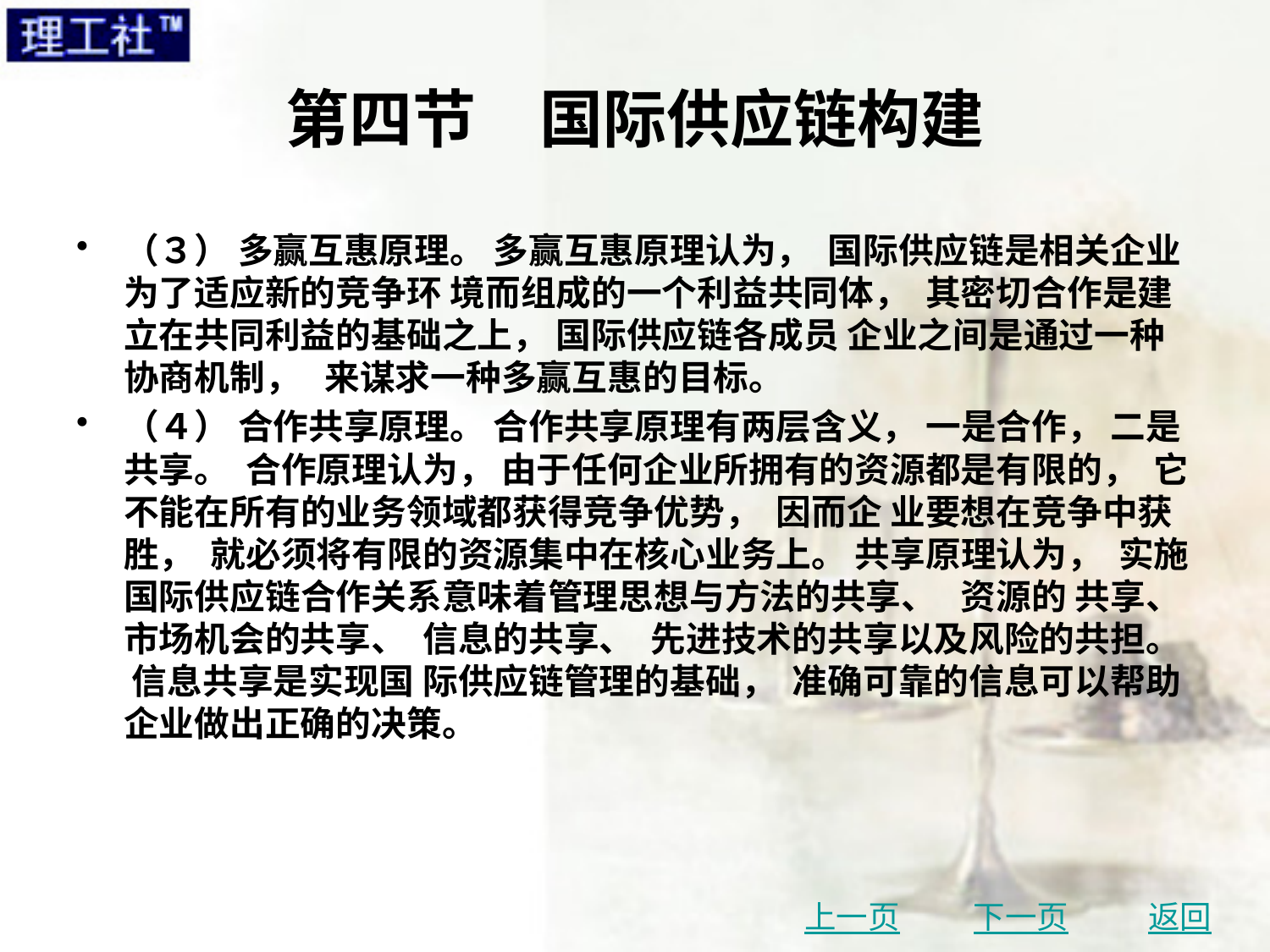

# 第四节　国际供应链构建
（３） 多赢互惠原理。 多赢互惠原理认为，  国际供应链是相关企业为了适应新的竞争环 境而组成的一个利益共同体，  其密切合作是建立在共同利益的基础之上， 国际供应链各成员 企业之间是通过一种协商机制，   来谋求一种多赢互惠的目标。
（４） 合作共享原理。 合作共享原理有两层含义， 一是合作， 二是共享。  合作原理认为， 由于任何企业所拥有的资源都是有限的，  它不能在所有的业务领域都获得竞争优势，  因而企 业要想在竞争中获胜，  就必须将有限的资源集中在核心业务上。 共享原理认为，  实施国际供应链合作关系意味着管理思想与方法的共享、   资源的 共享、  市场机会的共享、  信息的共享、  先进技术的共享以及风险的共担。   信息共享是实现国 际供应链管理的基础，  准确可靠的信息可以帮助企业做出正确的决策。
上一页
下一页
返回